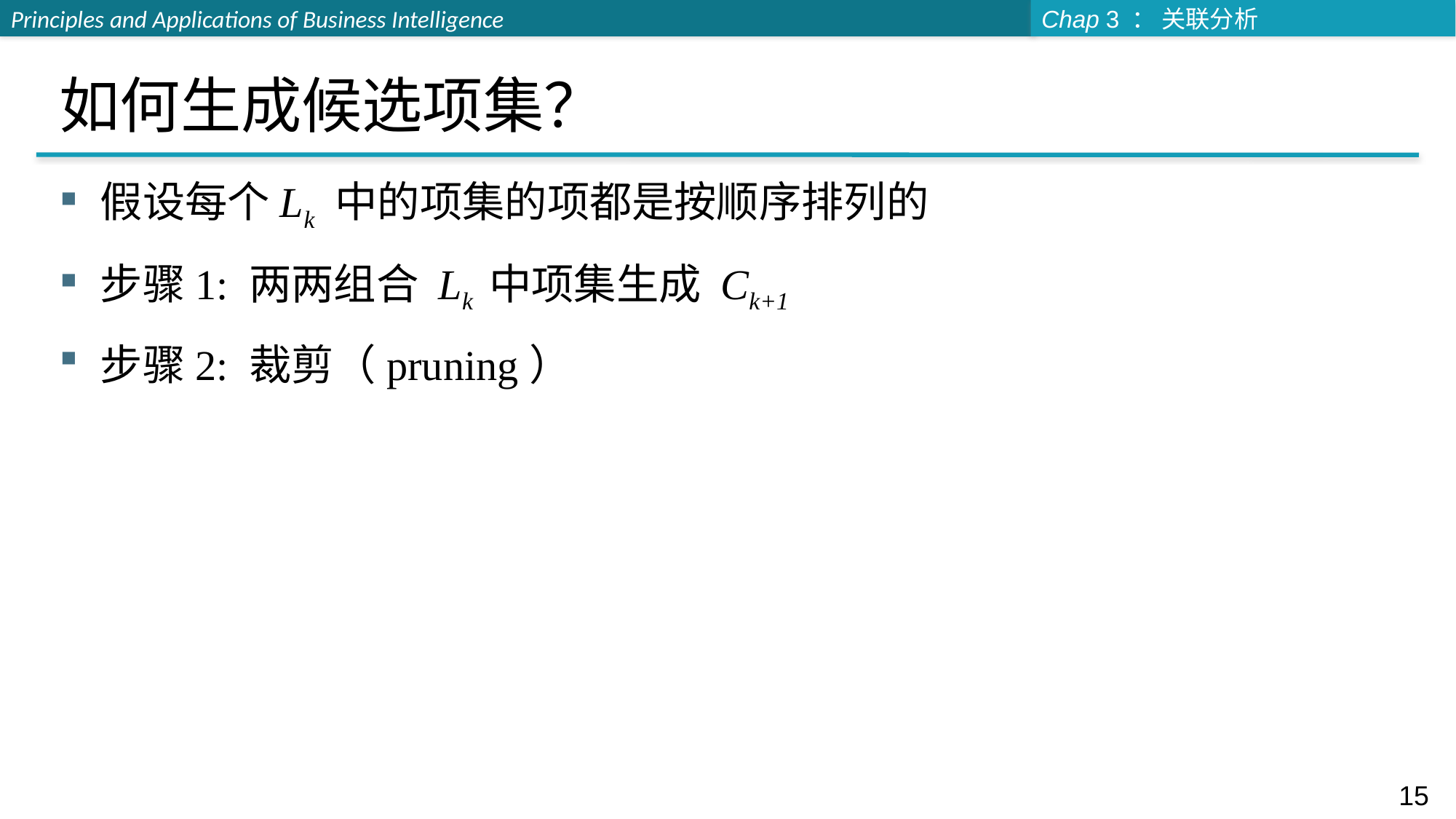

# 如何生成候选项集？
假设每个Lk 中的项集的项都是按顺序排列的
步骤1: 两两组合 Lk 中项集生成 Ck+1
步骤2: 裁剪（pruning）